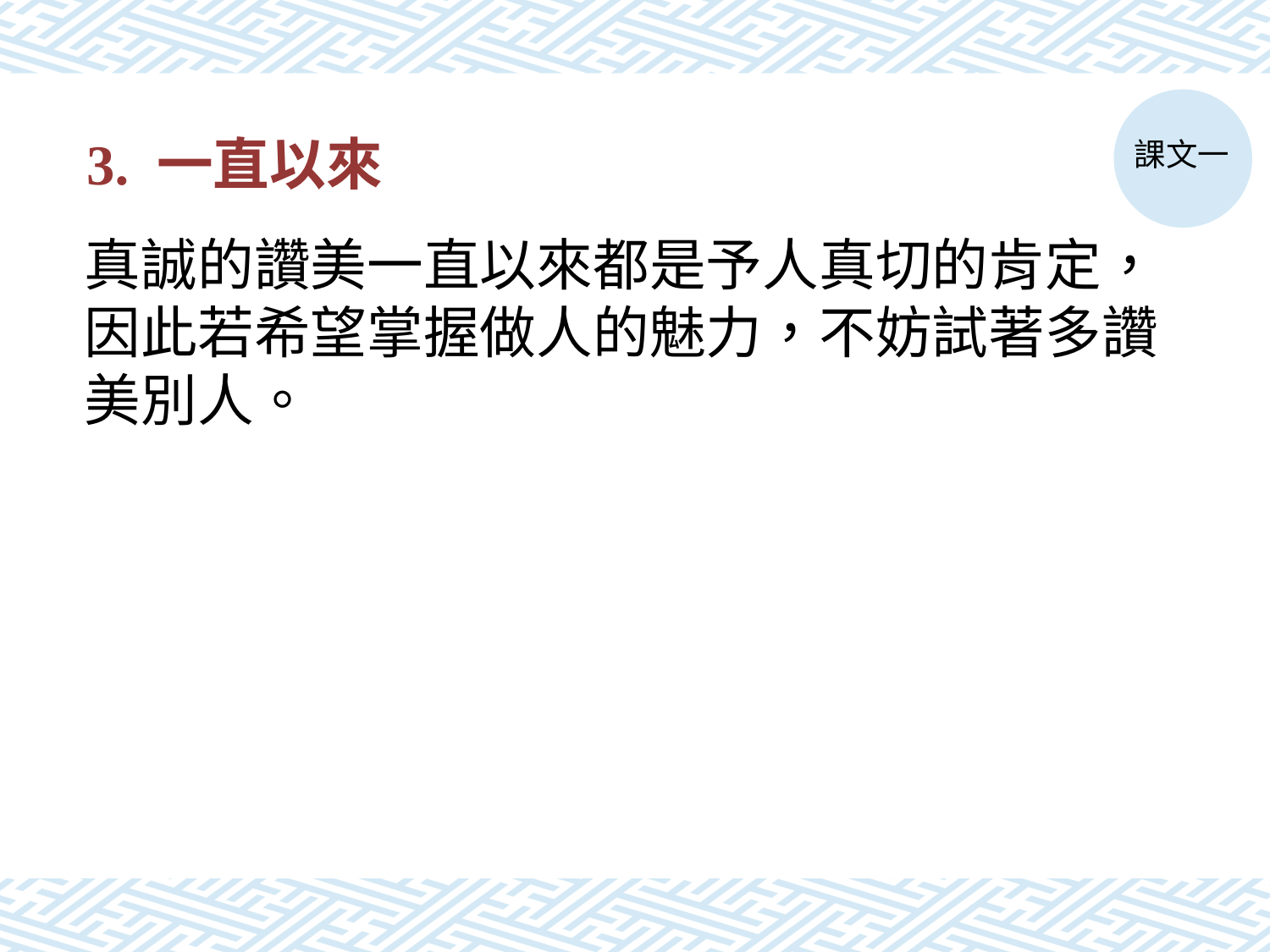

課文一
# 3. 一直以來
真誠的讚美一直以來都是予人真切的肯定，因此若希望掌握做人的魅力，不妨試著多讚美別人。